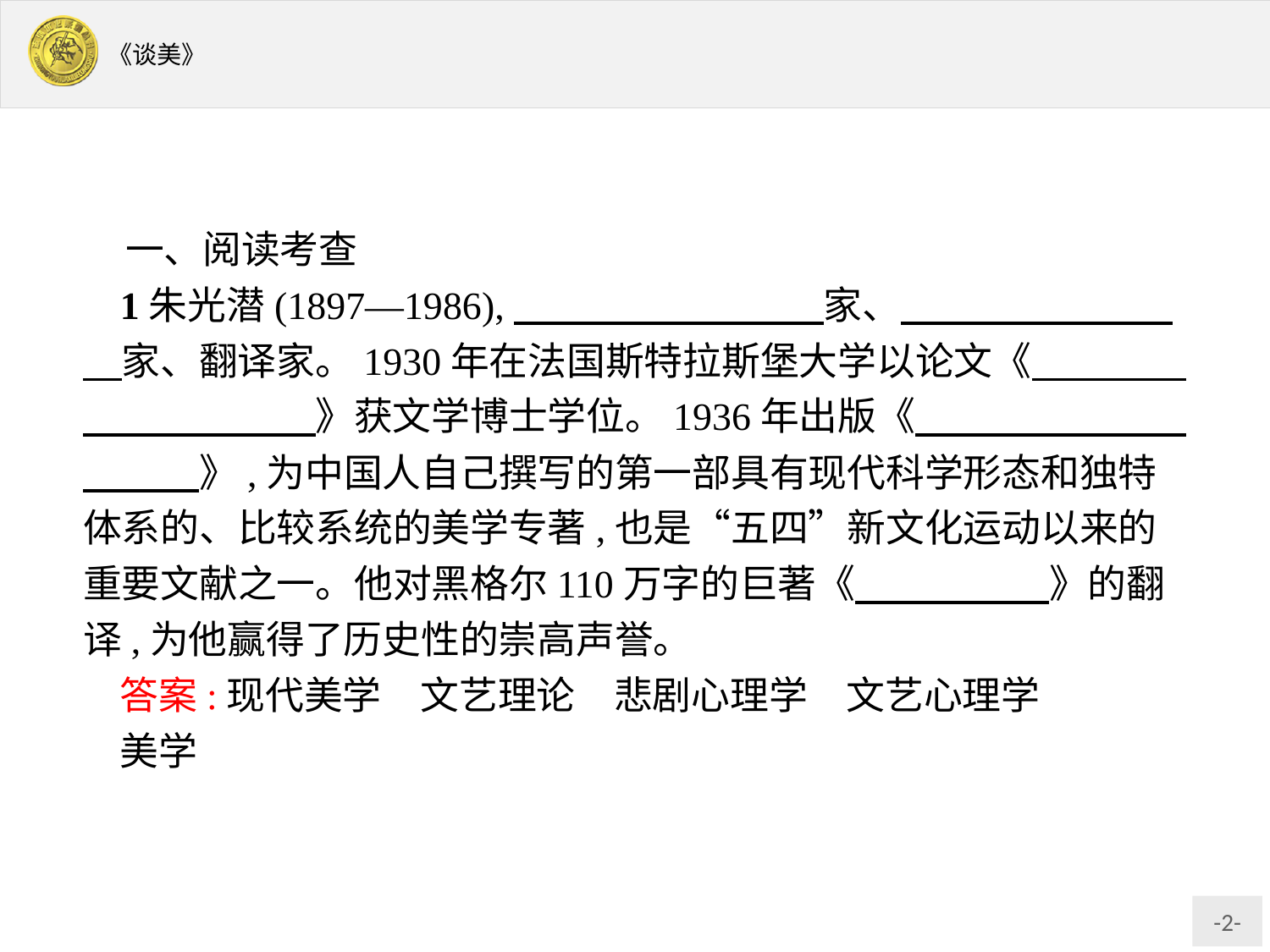

一、阅读考查
1朱光潜(1897—1986),　　　　　　　　家、　　　　　　　　家、翻译家。1930年在法国斯特拉斯堡大学以论文《　　　　　　　　　　》获文学博士学位。1936年出版《　　　　　　　　　　》,为中国人自己撰写的第一部具有现代科学形态和独特体系的、比较系统的美学专著,也是“五四”新文化运动以来的重要文献之一。他对黑格尔110万字的巨著《　　　　　》的翻译,为他赢得了历史性的崇高声誉。
答案:现代美学　文艺理论　悲剧心理学　文艺心理学
美学